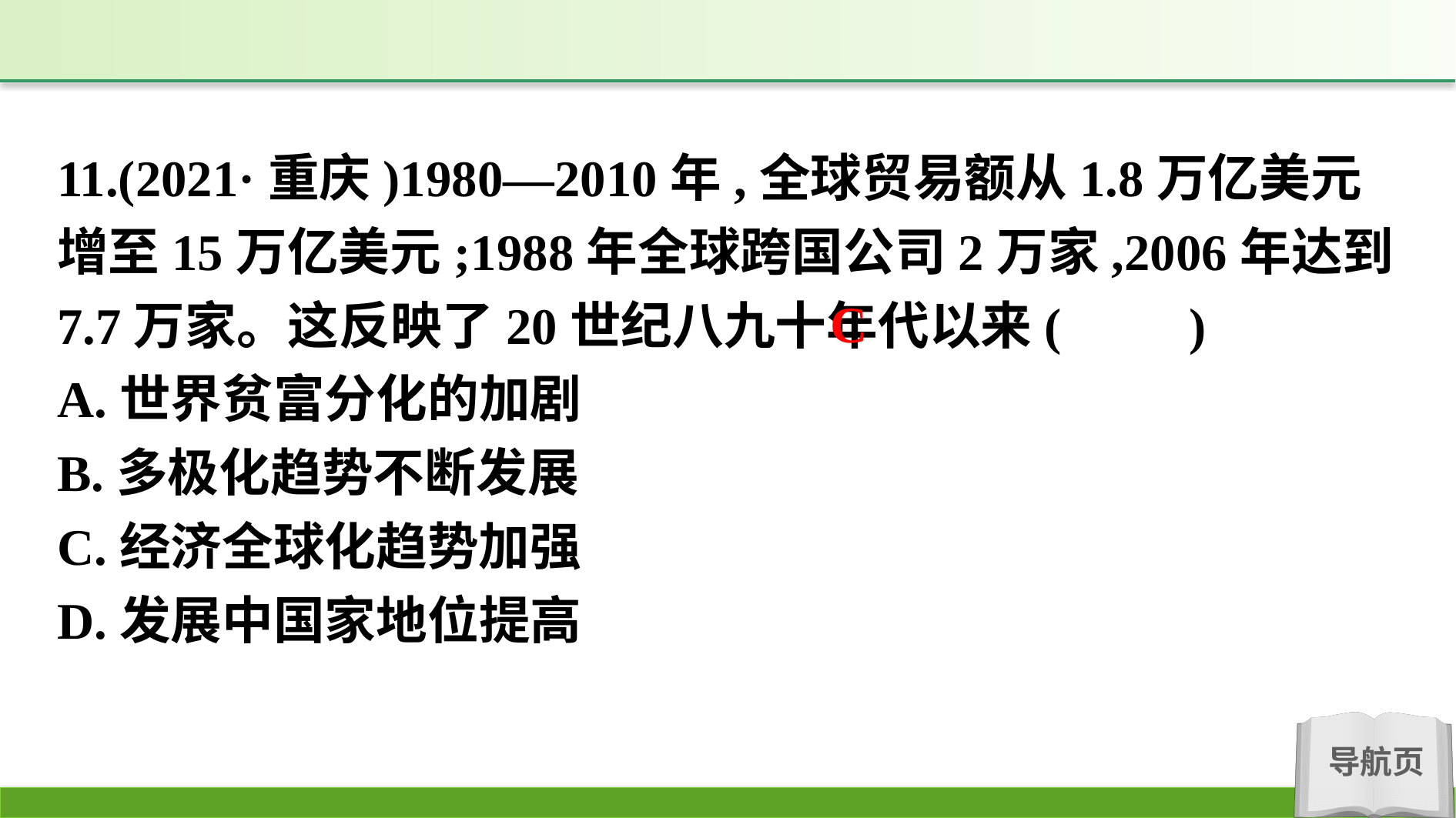

11.(2021·重庆)1980—2010年,全球贸易额从1.8万亿美元增至15万亿美元;1988年全球跨国公司2万家,2006年达到7.7万家。这反映了20世纪八九十年代以来(　　)
A.世界贫富分化的加剧
B.多极化趋势不断发展
C.经济全球化趋势加强
D.发展中国家地位提高
C